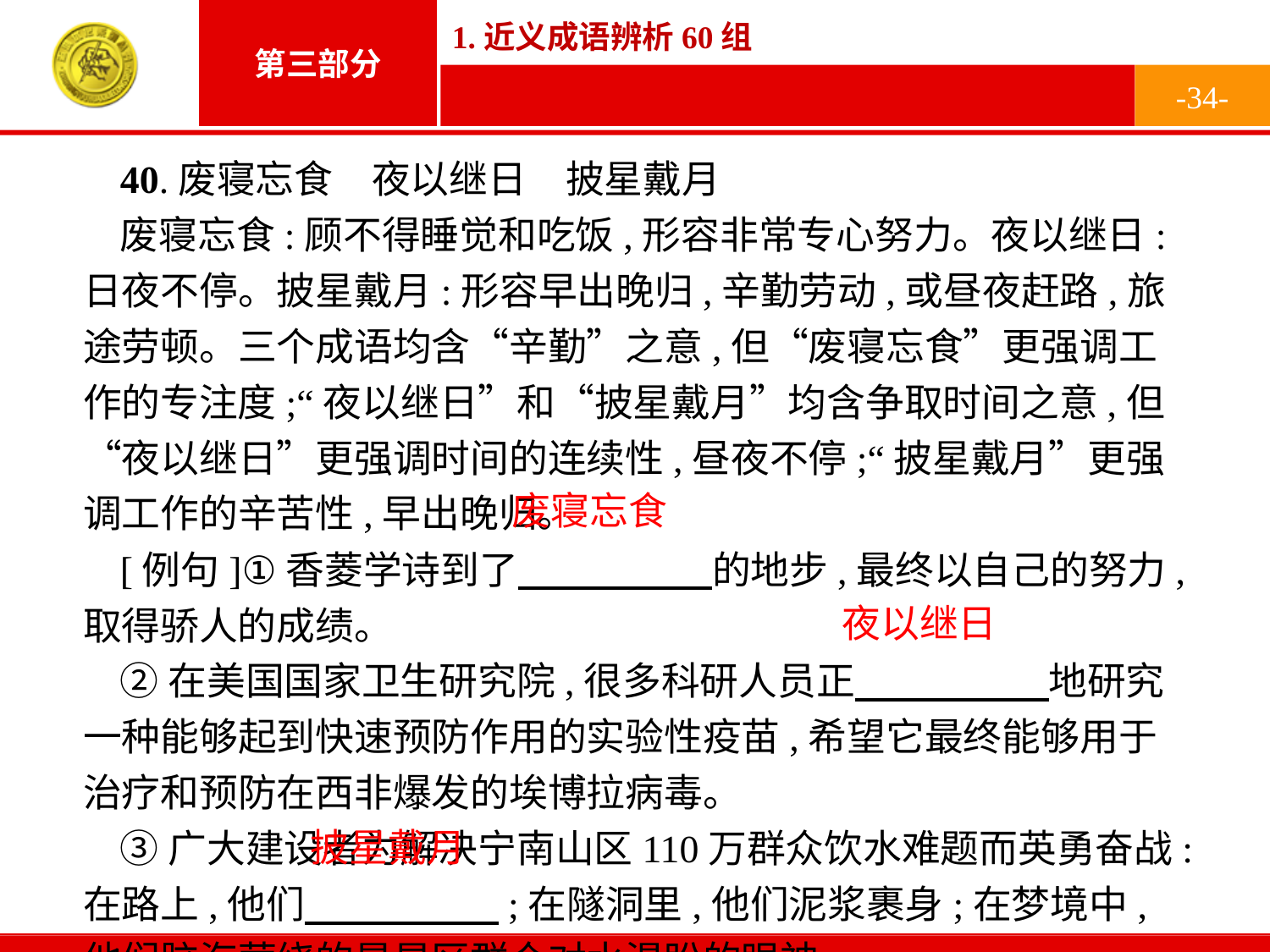

-34-
40.废寝忘食　夜以继日　披星戴月
废寝忘食:顾不得睡觉和吃饭,形容非常专心努力。夜以继日:日夜不停。披星戴月:形容早出晚归,辛勤劳动,或昼夜赶路,旅途劳顿。三个成语均含“辛勤”之意,但“废寝忘食”更强调工作的专注度;“夜以继日”和“披星戴月”均含争取时间之意,但“夜以继日”更强调时间的连续性,昼夜不停;“披星戴月”更强调工作的辛苦性,早出晚归。
[例句]①香菱学诗到了　　　　　的地步,最终以自己的努力,取得骄人的成绩。
②在美国国家卫生研究院,很多科研人员正　　　　　地研究一种能够起到快速预防作用的实验性疫苗,希望它最终能够用于治疗和预防在西非爆发的埃博拉病毒。
③广大建设者为解决宁南山区110万群众饮水难题而英勇奋战:在路上,他们　　　　　;在隧洞里,他们泥浆裹身;在梦境中,他们脑海萦绕的是旱区群众对水渴盼的眼神。
废寝忘食
夜以继日
披星戴月